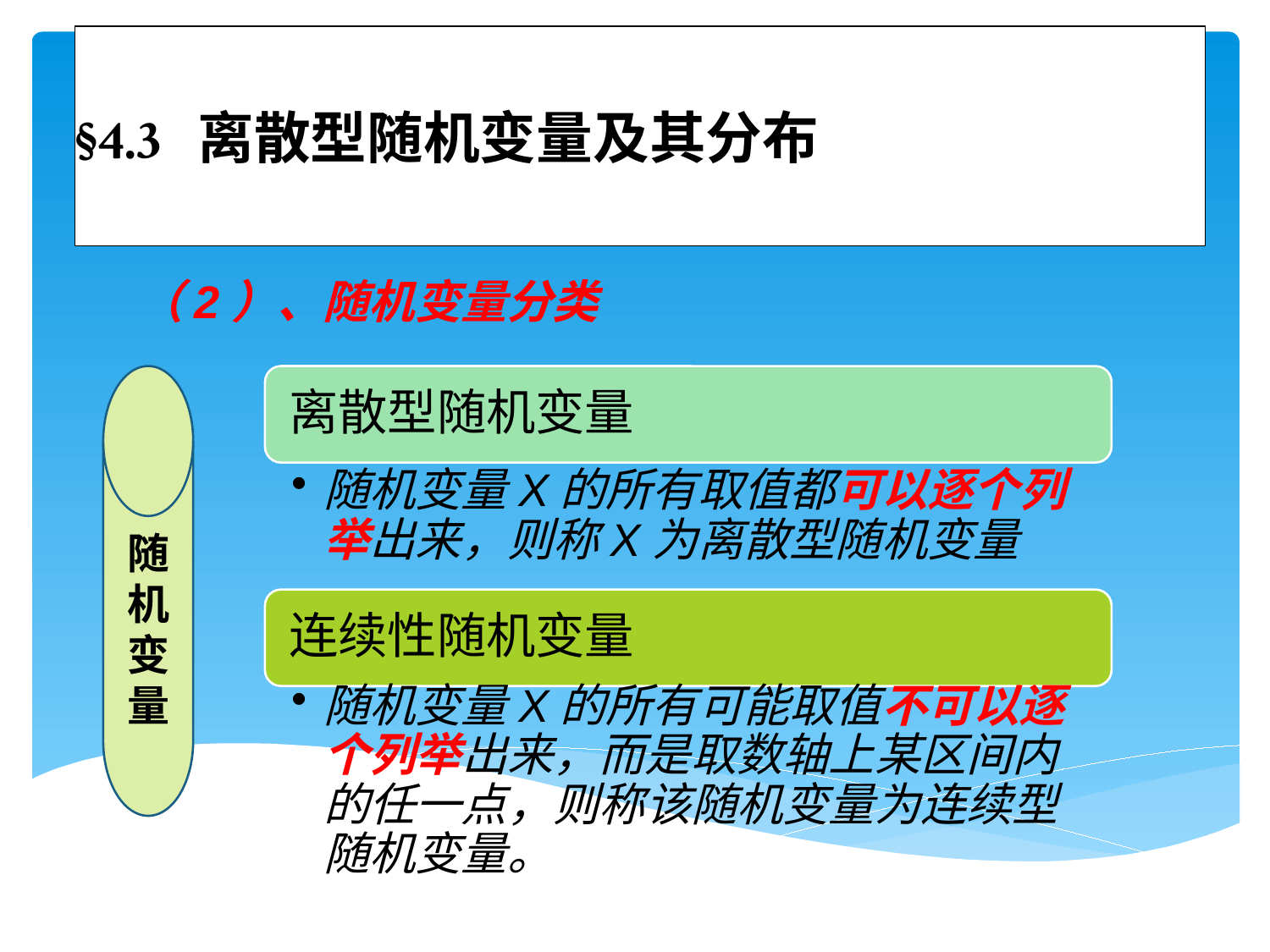

# §4.3  离散型随机变量及其分布
（2）、随机变量分类
随机变量
离散型随机变量
随机变量X的所有取值都可以逐个列举出来，则称X为离散型随机变量
连续性随机变量
随机变量X的所有可能取值不可以逐个列举出来，而是取数轴上某区间内的任一点，则称该随机变量为连续型随机变量。